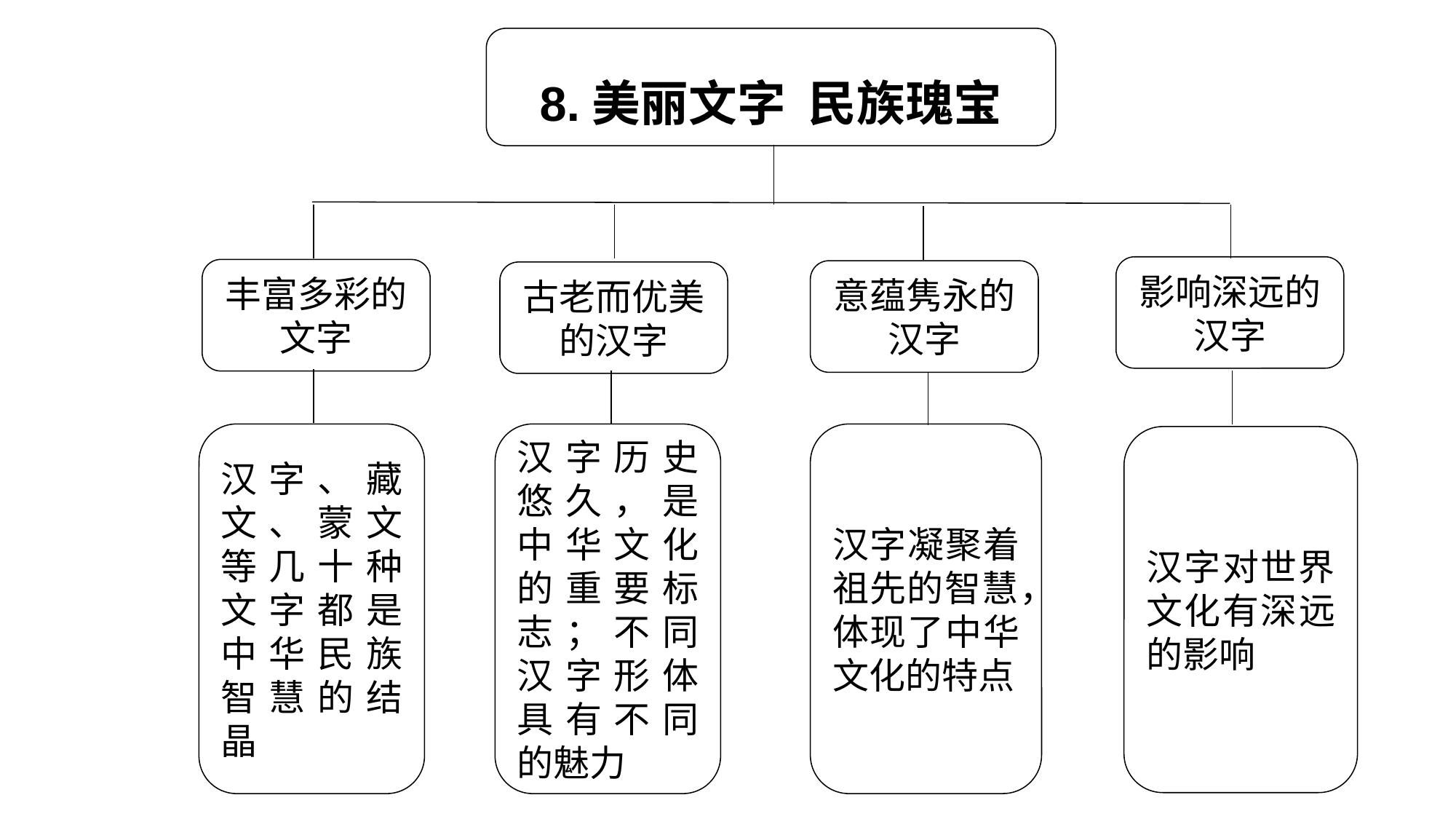

8.美丽文字  民族瑰宝
影响深远的汉字
丰富多彩的文字
意蕴隽永的汉字
古老而优美的汉字
汉字、藏文、蒙文等几十种文字都是中华民族智慧的结晶
汉字历史悠久，是中华文化的重要标志；不同汉字形体具有不同的魅力
汉字凝聚着祖先的智慧，体现了中华文化的特点
汉字对世界文化有深远的影响